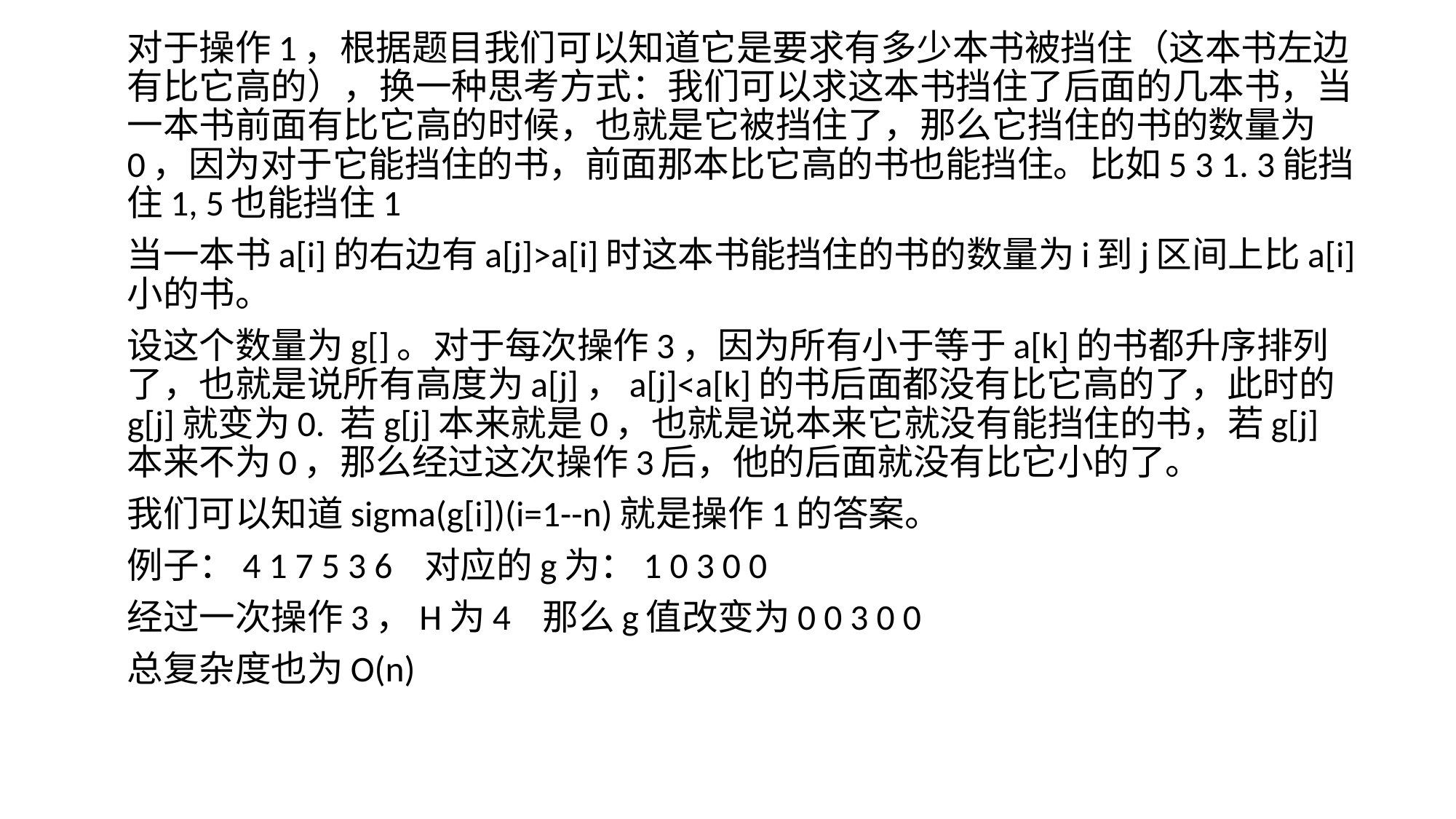

对于操作1，根据题目我们可以知道它是要求有多少本书被挡住（这本书左边有比它高的），换一种思考方式：我们可以求这本书挡住了后面的几本书，当一本书前面有比它高的时候，也就是它被挡住了，那么它挡住的书的数量为0，因为对于它能挡住的书，前面那本比它高的书也能挡住。比如5 3 1. 3能挡住1, 5也能挡住1
当一本书a[i]的右边有a[j]>a[i]时这本书能挡住的书的数量为i到j区间上比a[i]小的书。
设这个数量为g[]。对于每次操作3，因为所有小于等于a[k]的书都升序排列了，也就是说所有高度为a[j]，a[j]<a[k]的书后面都没有比它高的了，此时的g[j]就变为0. 若g[j]本来就是0，也就是说本来它就没有能挡住的书，若g[j]本来不为0，那么经过这次操作3后，他的后面就没有比它小的了。
我们可以知道sigma(g[i])(i=1--n)就是操作1的答案。
例子：4 1 7 5 3 6   对应的g为：1 0 3 0 0
经过一次操作3，H为4   那么g值改变为0 0 3 0 0
总复杂度也为O(n)